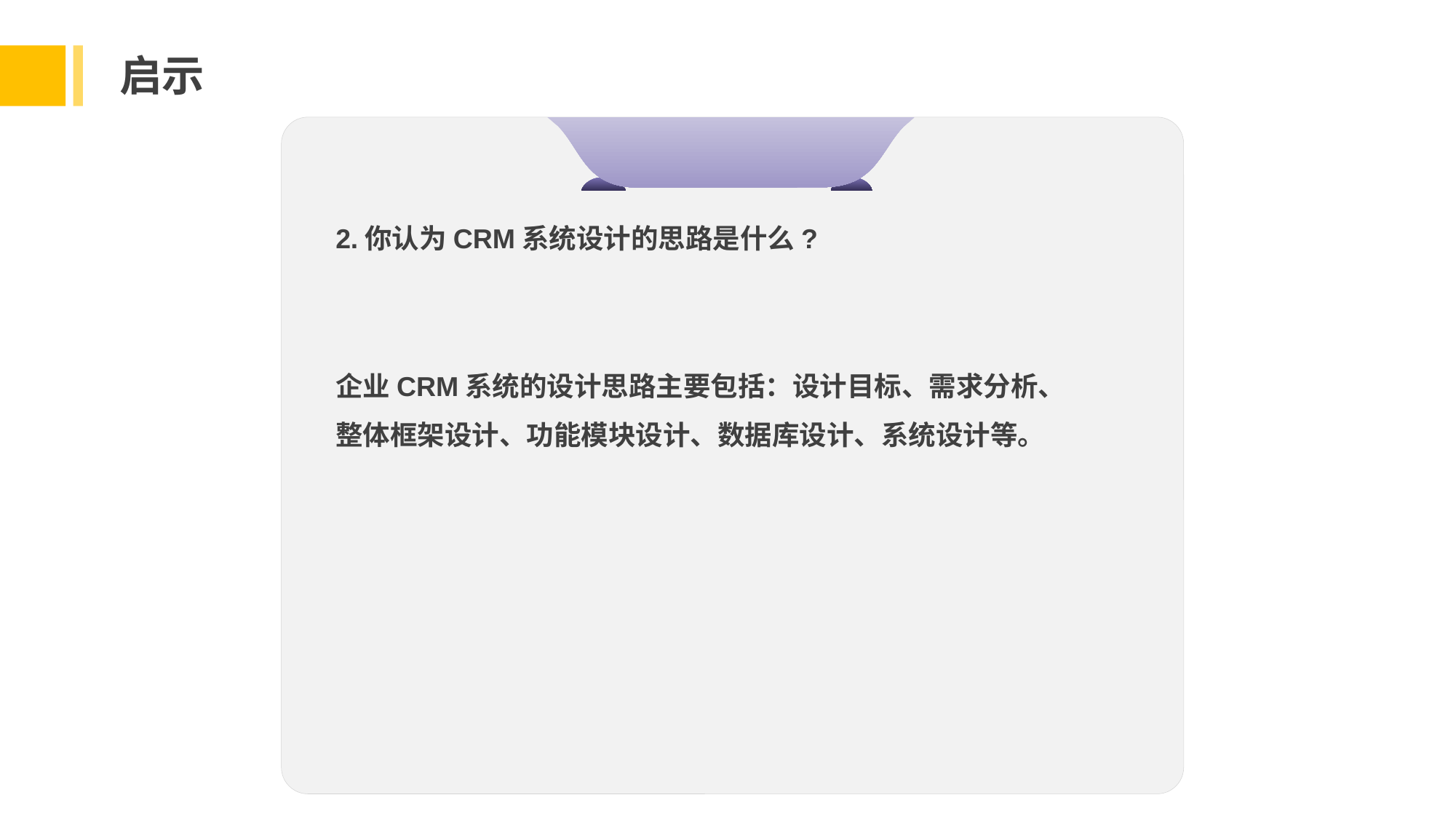

启示

2.你认为CRM系统设计的思路是什么?

企业CRM系统的设计思路主要包括：设计目标、需求分析、整体框架设计、功能模块设计、数据库设计、系统设计等。